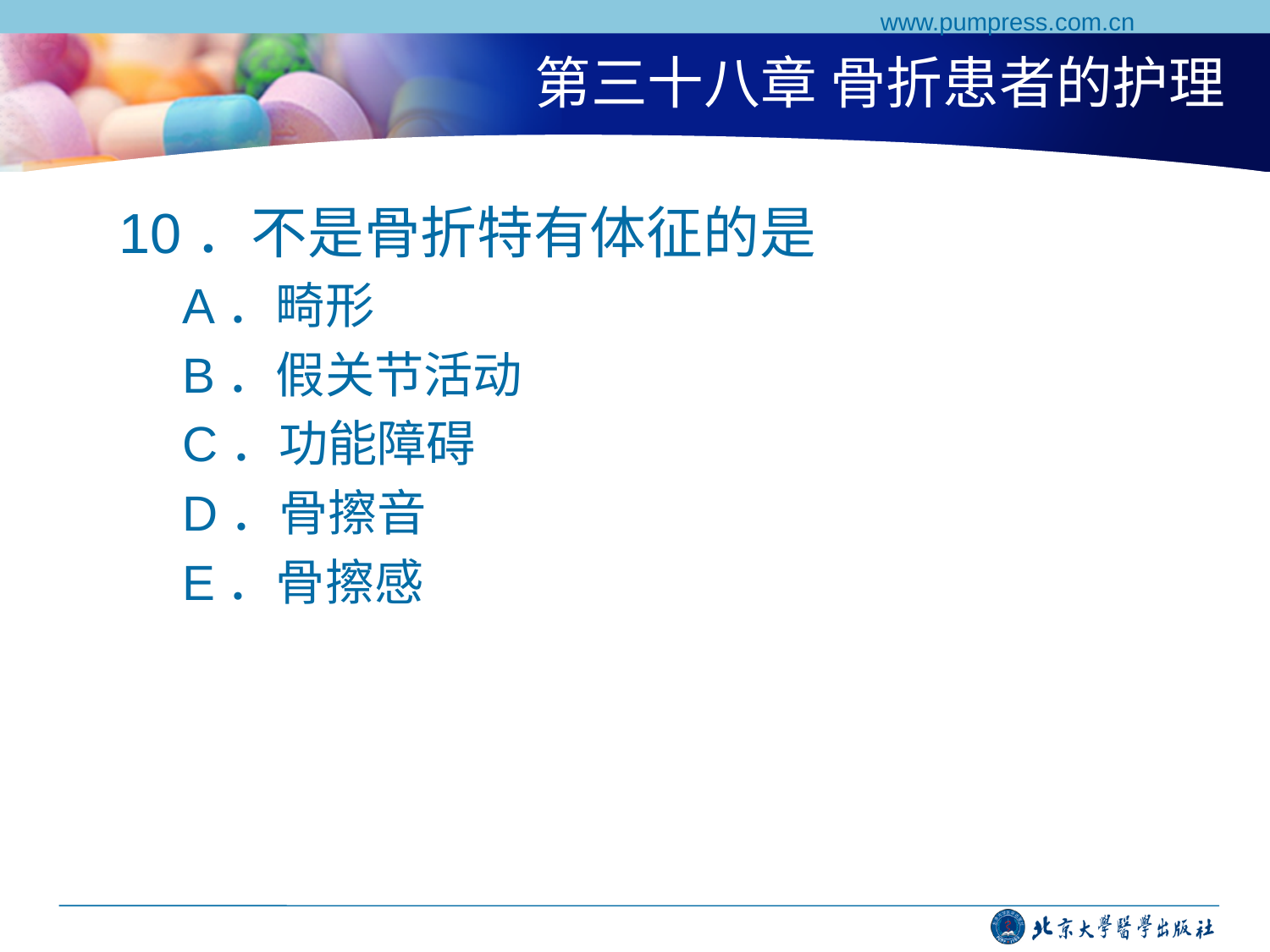

www.pumpress.com.cn
# 第三十八章 骨折患者的护理
10．不是骨折特有体征的是
A．畸形
B．假关节活动
C．功能障碍
D．骨擦音
E．骨擦感